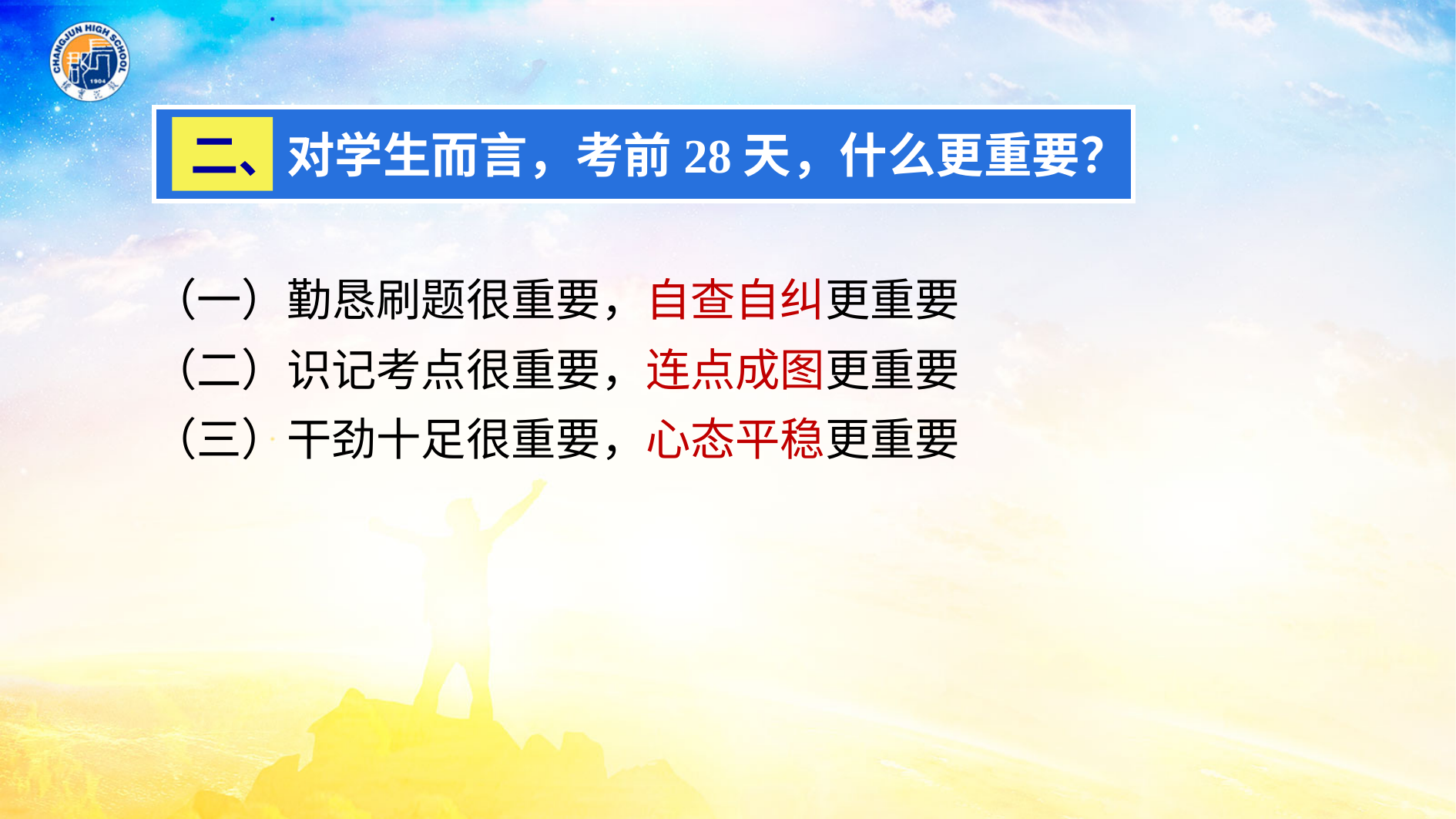

二、对学生而言，考前28天，什么更重要？
（一）勤恳刷题很重要，自查自纠更重要
（二）识记考点很重要，连点成图更重要
（三）干劲十足很重要，心态平稳更重要